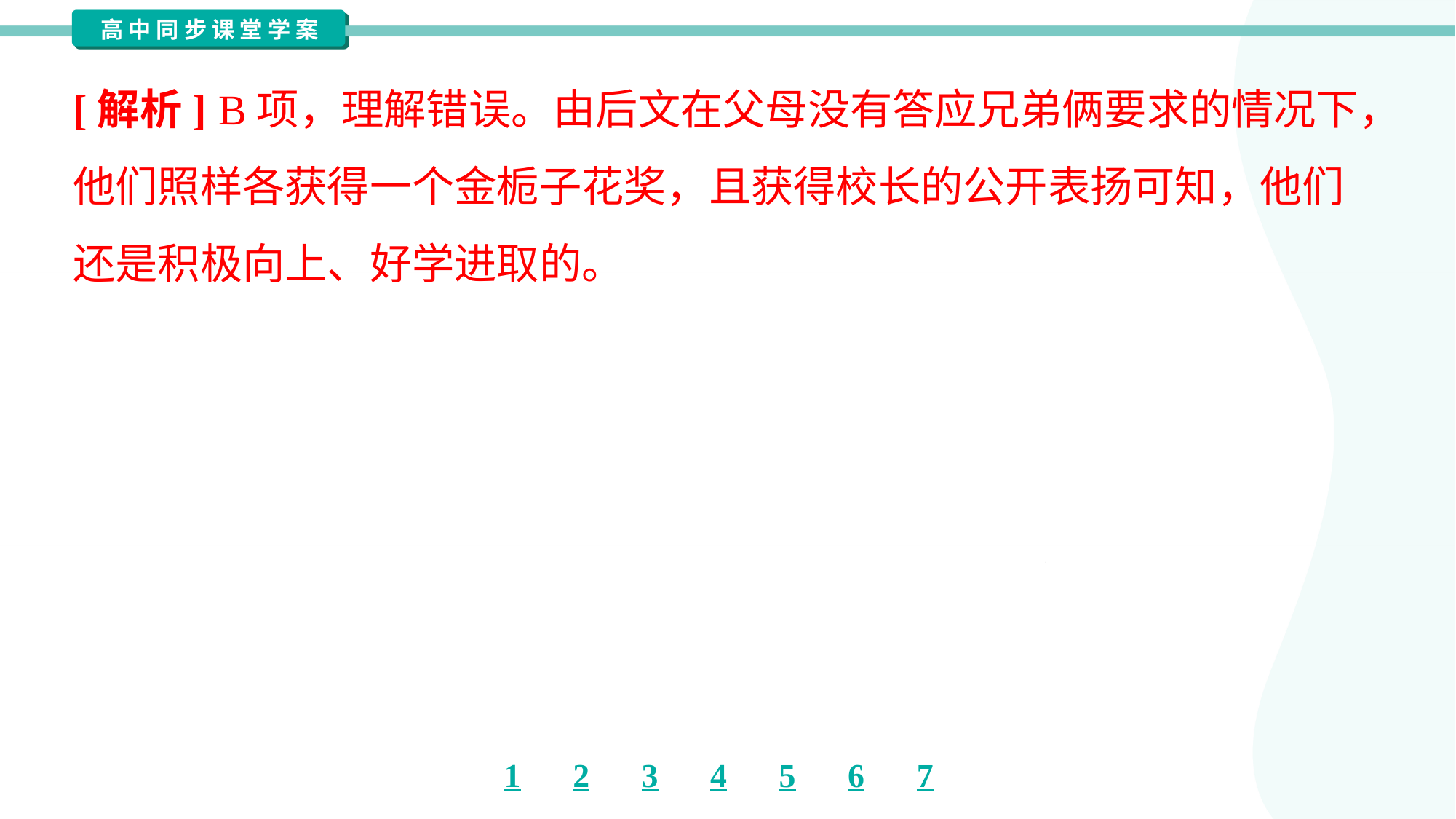

[解析] B项，理解错误。由后文在父母没有答应兄弟俩要求的情况下，
他们照样各获得一个金栀子花奖，且获得校长的公开表扬可知，他们
还是积极向上、好学进取的。